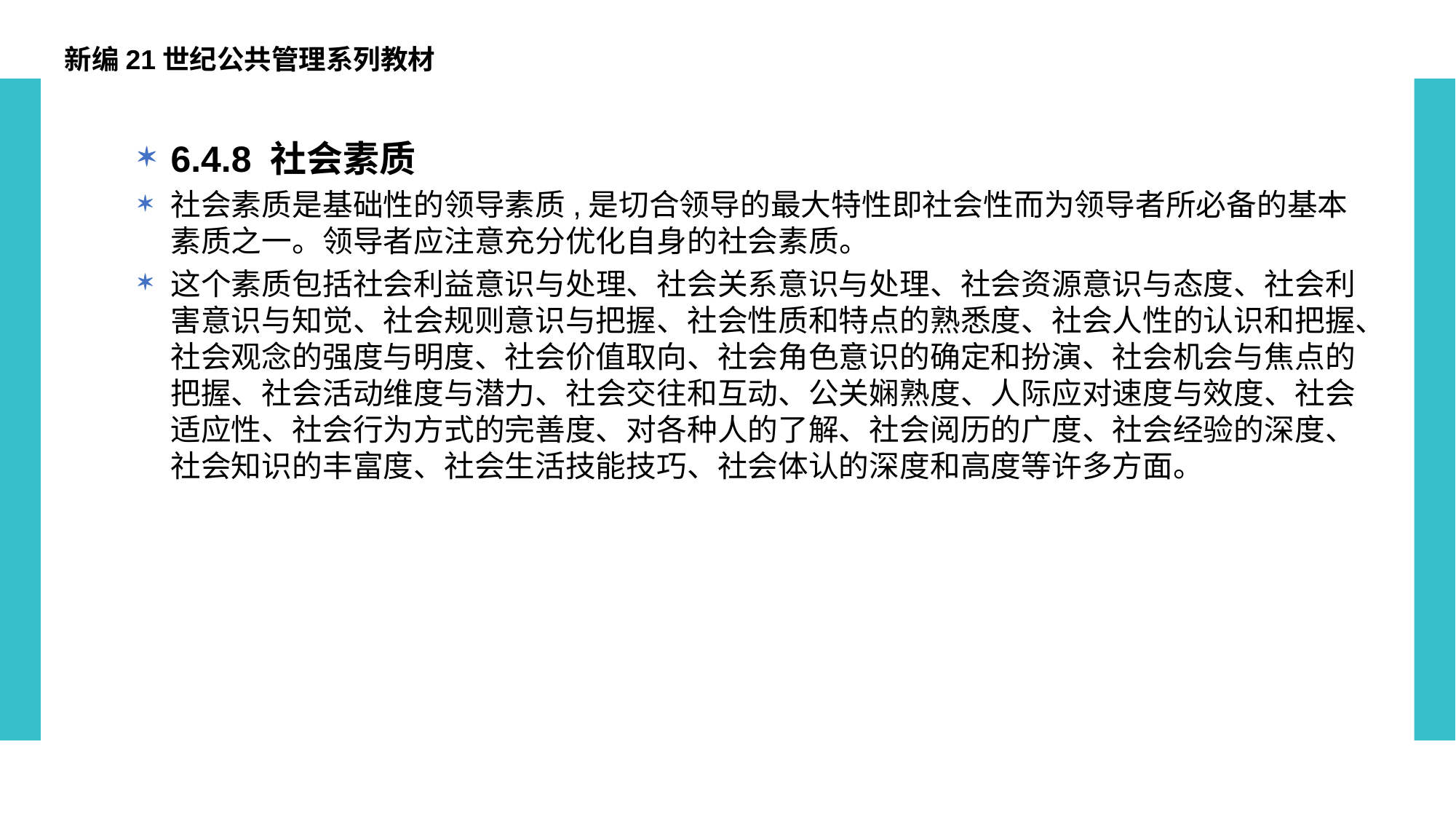

新编21世纪公共管理系列教材
6.4.8 社会素质
社会素质是基础性的领导素质,是切合领导的最大特性即社会性而为领导者所必备的基本素质之一。领导者应注意充分优化自身的社会素质。
这个素质包括社会利益意识与处理、社会关系意识与处理、社会资源意识与态度、社会利害意识与知觉、社会规则意识与把握、社会性质和特点的熟悉度、社会人性的认识和把握、社会观念的强度与明度、社会价值取向、社会角色意识的确定和扮演、社会机会与焦点的把握、社会活动维度与潜力、社会交往和互动、公关娴熟度、人际应对速度与效度、社会适应性、社会行为方式的完善度、对各种人的了解、社会阅历的广度、社会经验的深度、社会知识的丰富度、社会生活技能技巧、社会体认的深度和高度等许多方面。